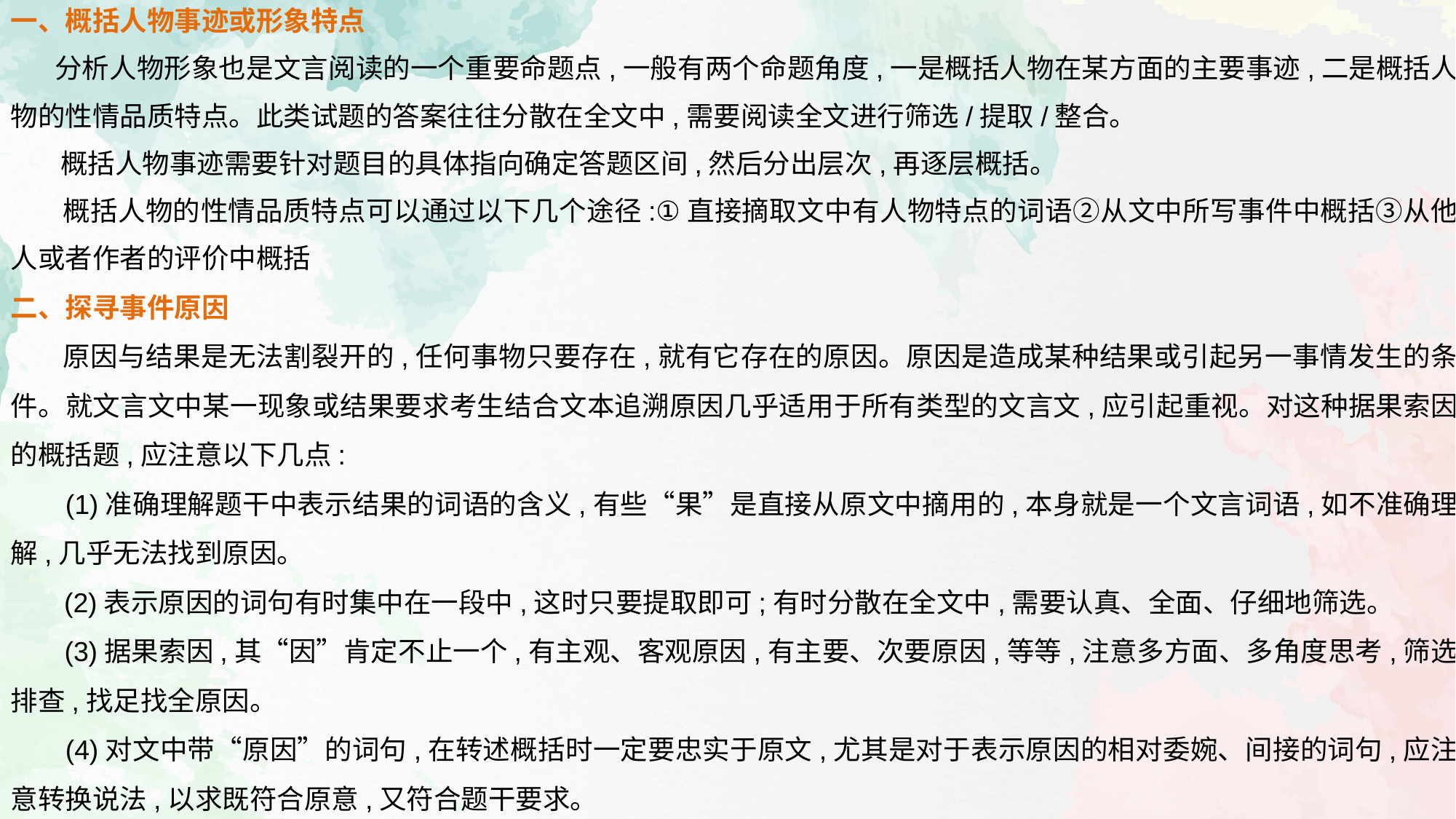

一、概括人物事迹或形象特点
      分析人物形象也是文言阅读的一个重要命题点,一般有两个命题角度,一是概括人物在某方面的主要事迹,二是概括人物的性情品质特点。此类试题的答案往往分散在全文中,需要阅读全文进行筛选/提取/整合。
       概括人物事迹需要针对题目的具体指向确定答题区间,然后分出层次,再逐层概括。
       概括人物的性情品质特点可以通过以下几个途径:①直接摘取文中有人物特点的词语②从文中所写事件中概括③从他人或者作者的评价中概括
二、探寻事件原因
       原因与结果是无法割裂开的,任何事物只要存在,就有它存在的原因。原因是造成某种结果或引起另一事情发生的条件。就文言文中某一现象或结果要求考生结合文本追溯原因几乎适用于所有类型的文言文,应引起重视。对这种据果索因的概括题,应注意以下几点:
       (1)准确理解题干中表示结果的词语的含义,有些“果”是直接从原文中摘用的,本身就是一个文言词语,如不准确理解,几乎无法找到原因。
       (2)表示原因的词句有时集中在一段中,这时只要提取即可;有时分散在全文中,需要认真、全面、仔细地筛选。
       (3)据果索因,其“因”肯定不止一个,有主观、客观原因,有主要、次要原因,等等,注意多方面、多角度思考,筛选排查,找足找全原因。
       (4)对文中带“原因”的词句,在转述概括时一定要忠实于原文,尤其是对于表示原因的相对委婉、间接的词句,应注意转换说法,以求既符合原意,又符合题干要求。